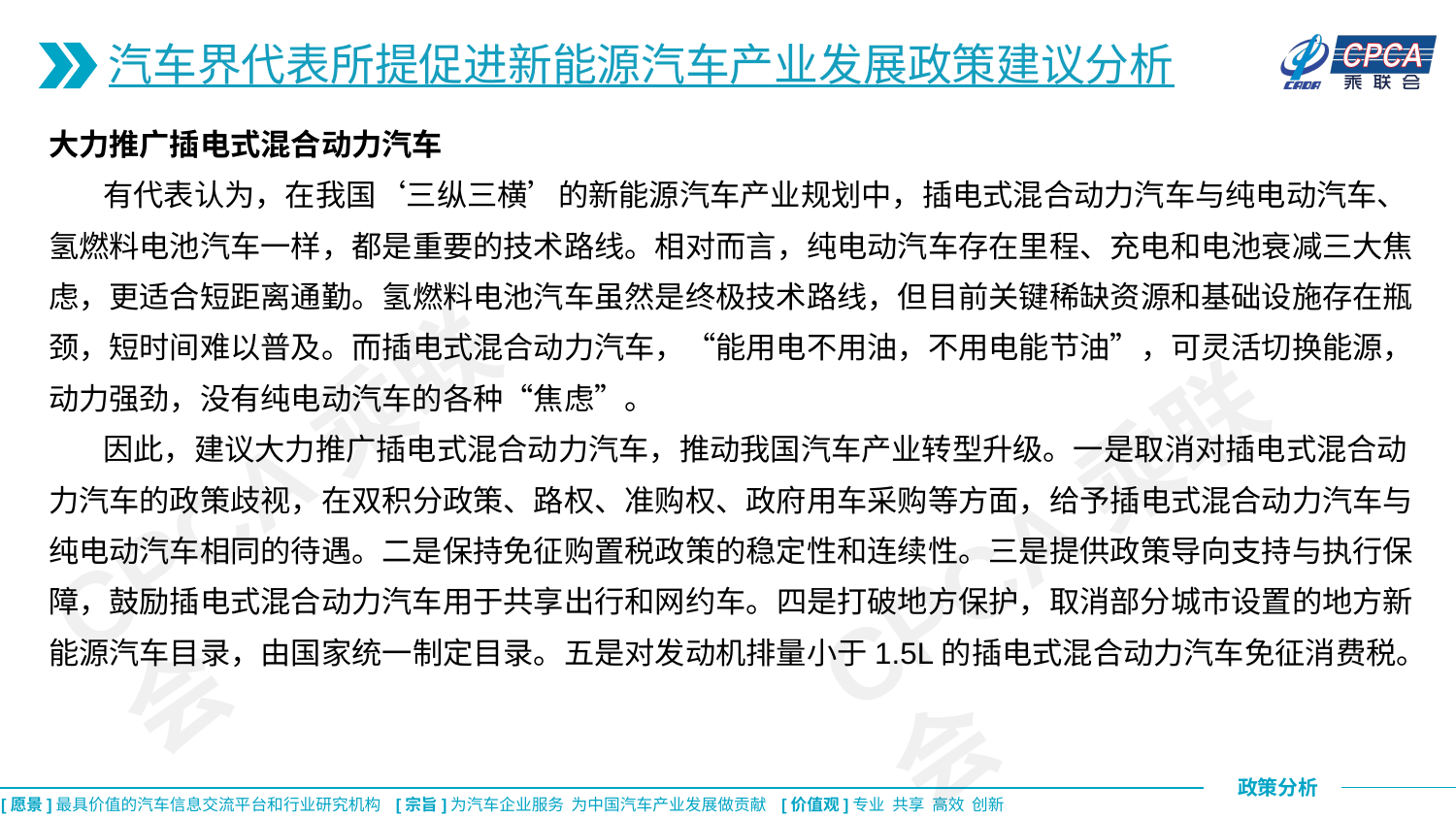

汽车界代表所提促进新能源汽车产业发展政策建议分析
大力推广插电式混合动力汽车
       有代表认为，在我国‘三纵三横’的新能源汽车产业规划中，插电式混合动力汽车与纯电动汽车、氢燃料电池汽车一样，都是重要的技术路线。相对而言，纯电动汽车存在里程、充电和电池衰减三大焦虑，更适合短距离通勤。氢燃料电池汽车虽然是终极技术路线，但目前关键稀缺资源和基础设施存在瓶颈，短时间难以普及。而插电式混合动力汽车，“能用电不用油，不用电能节油”，可灵活切换能源，动力强劲，没有纯电动汽车的各种“焦虑”。
       因此，建议大力推广插电式混合动力汽车，推动我国汽车产业转型升级。一是取消对插电式混合动力汽车的政策歧视，在双积分政策、路权、准购权、政府用车采购等方面，给予插电式混合动力汽车与纯电动汽车相同的待遇。二是保持免征购置税政策的稳定性和连续性。三是提供政策导向支持与执行保障，鼓励插电式混合动力汽车用于共享出行和网约车。四是打破地方保护，取消部分城市设置的地方新能源汽车目录，由国家统一制定目录。五是对发动机排量小于1.5L的插电式混合动力汽车免征消费税。
CPCA乘联会
CPCA乘联会